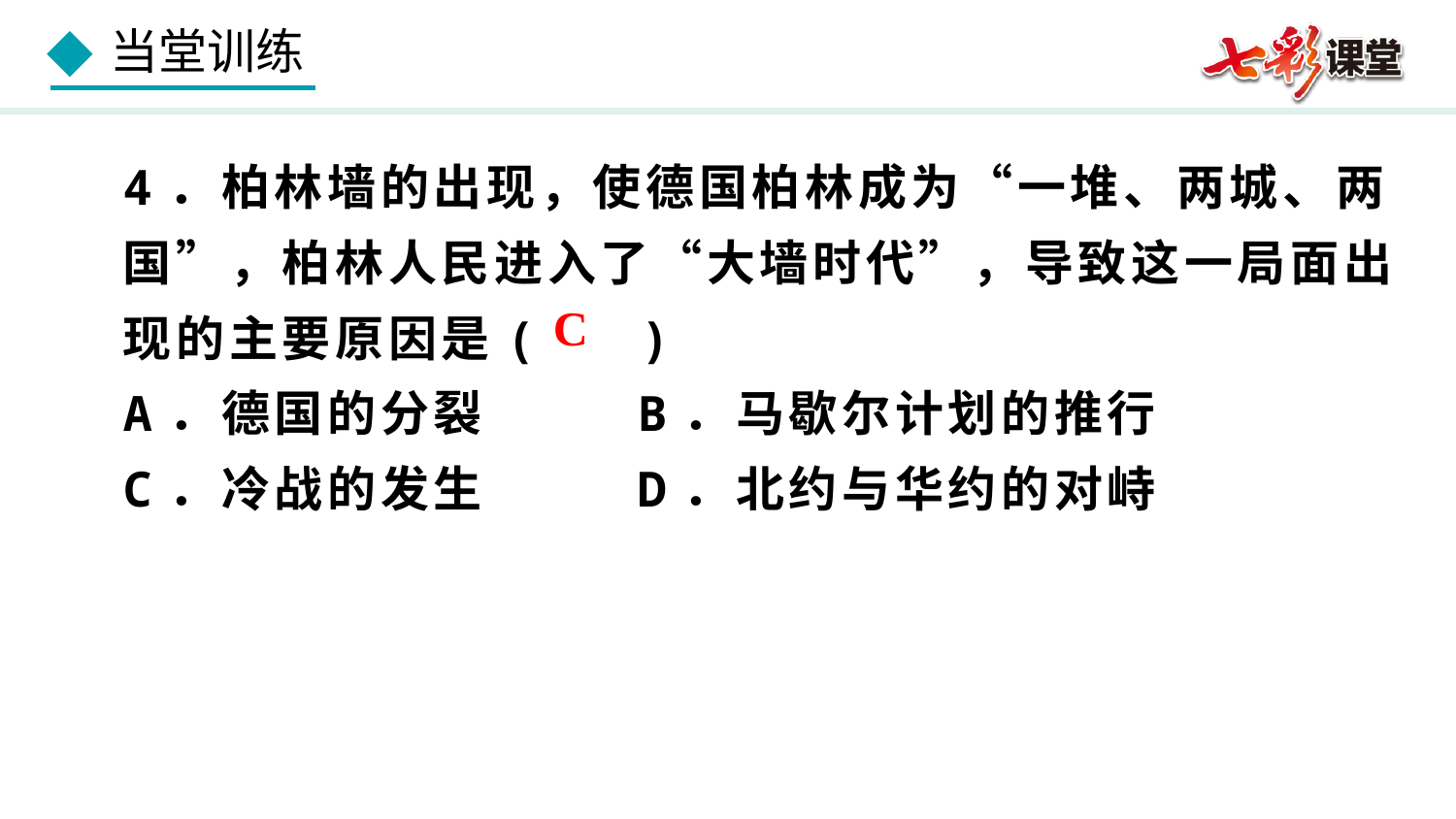

4．柏林墙的出现，使德国柏林成为“一堆、两城、两国”，柏林人民进入了“大墙时代”，导致这一局面出现的主要原因是(   )
A．德国的分裂         B．马歇尔计划的推行
C．冷战的发生         D．北约与华约的对峙
C